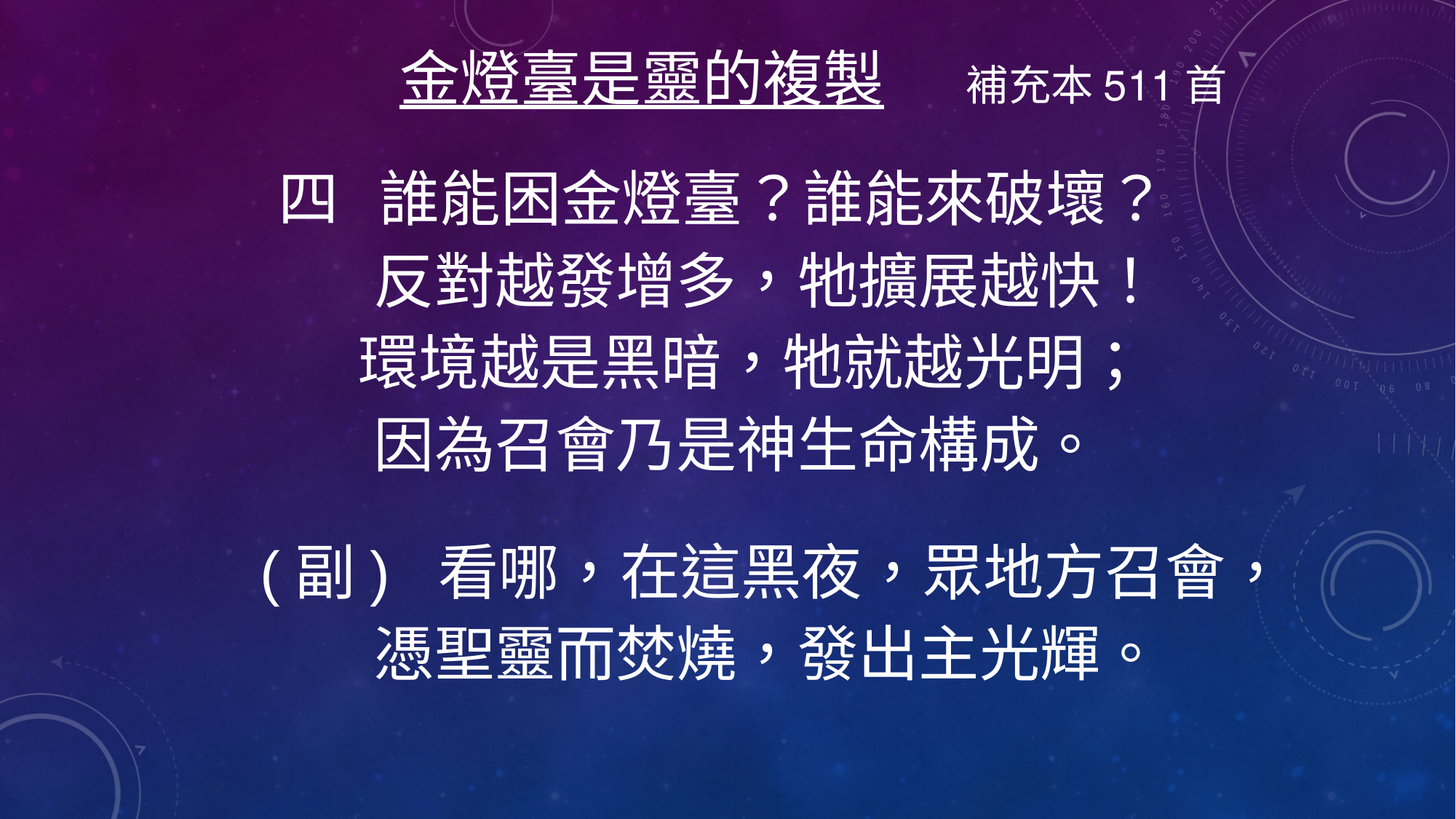

金燈臺是靈的複製      補充本511首
    四   誰能困金燈臺？誰能來破壞？
           反對越發增多，牠擴展越快！
           環境越是黑暗，牠就越光明；
           因為召會乃是神生命構成。

   (副)  看哪，在這黑夜，眾地方召會，
           憑聖靈而焚燒，發出主光輝。